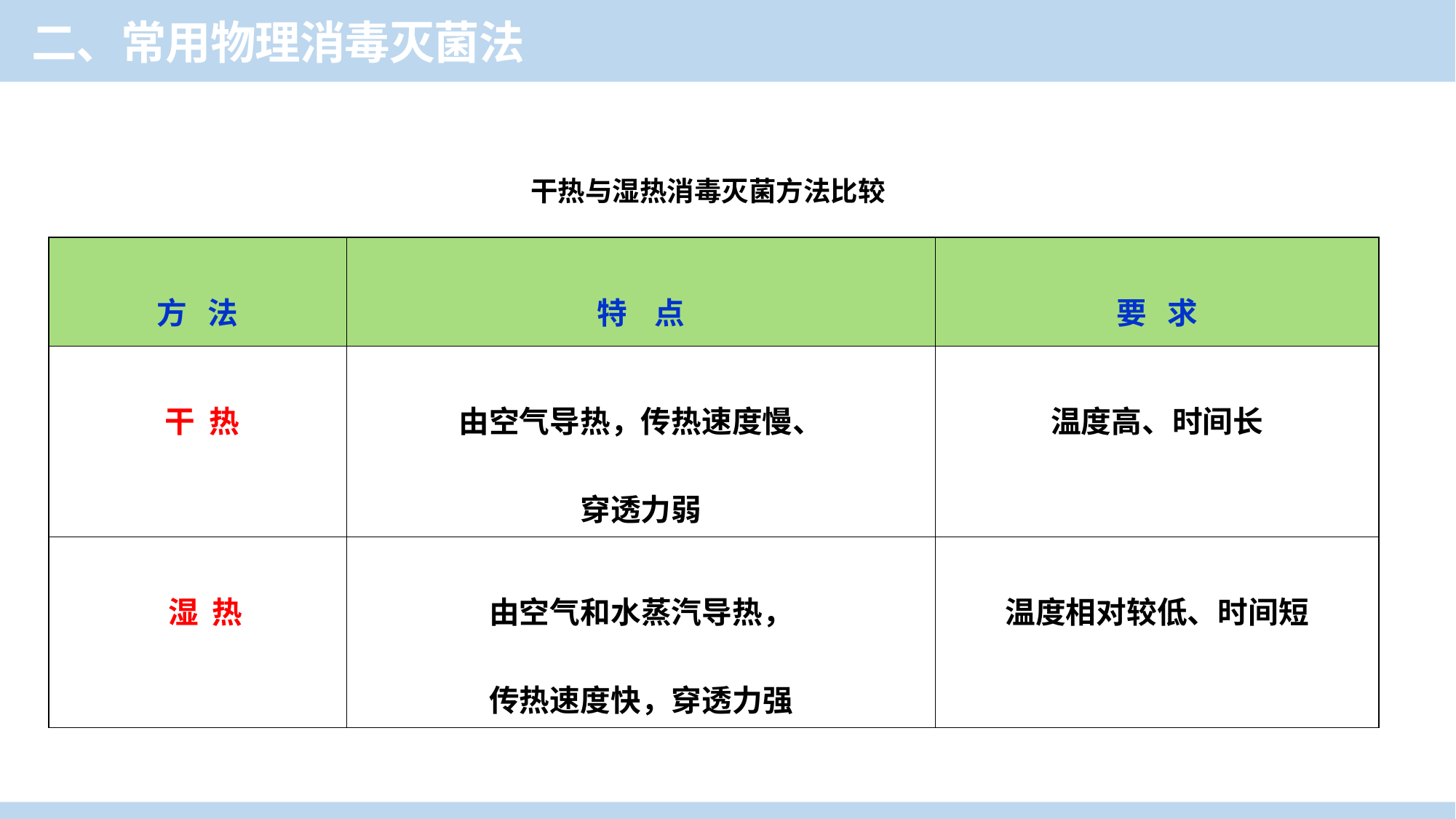

二、常用物理消毒灭菌法
干热与湿热消毒灭菌方法比较
| 方 法 | 特 点 | 要 求 |
| --- | --- | --- |
| 干 热 | 由空气导热，传热速度慢、 穿透力弱 | 温度高、时间长 |
| 湿 热 | 由空气和水蒸汽导热， 传热速度快，穿透力强 | 温度相对较低、时间短 |